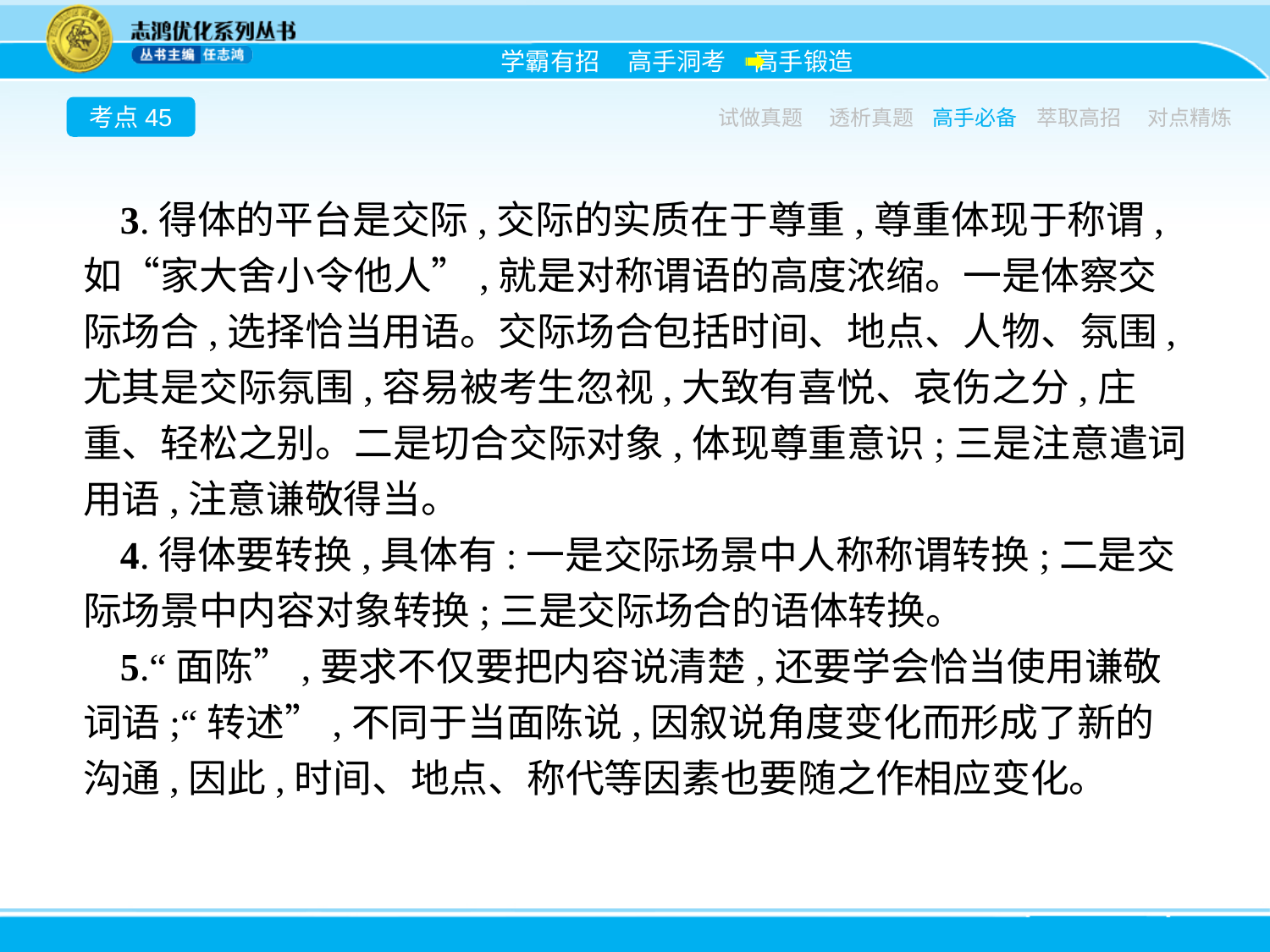

考点45
试做真题
透析真题
高手必备
萃取高招
对点精炼
3.得体的平台是交际,交际的实质在于尊重,尊重体现于称谓,如“家大舍小令他人”,就是对称谓语的高度浓缩。一是体察交际场合,选择恰当用语。交际场合包括时间、地点、人物、氛围,尤其是交际氛围,容易被考生忽视,大致有喜悦、哀伤之分,庄重、轻松之别。二是切合交际对象,体现尊重意识;三是注意遣词用语,注意谦敬得当。
4.得体要转换,具体有:一是交际场景中人称称谓转换;二是交际场景中内容对象转换;三是交际场合的语体转换。
5.“面陈”,要求不仅要把内容说清楚,还要学会恰当使用谦敬词语;“转述”,不同于当面陈说,因叙说角度变化而形成了新的沟通,因此,时间、地点、称代等因素也要随之作相应变化。